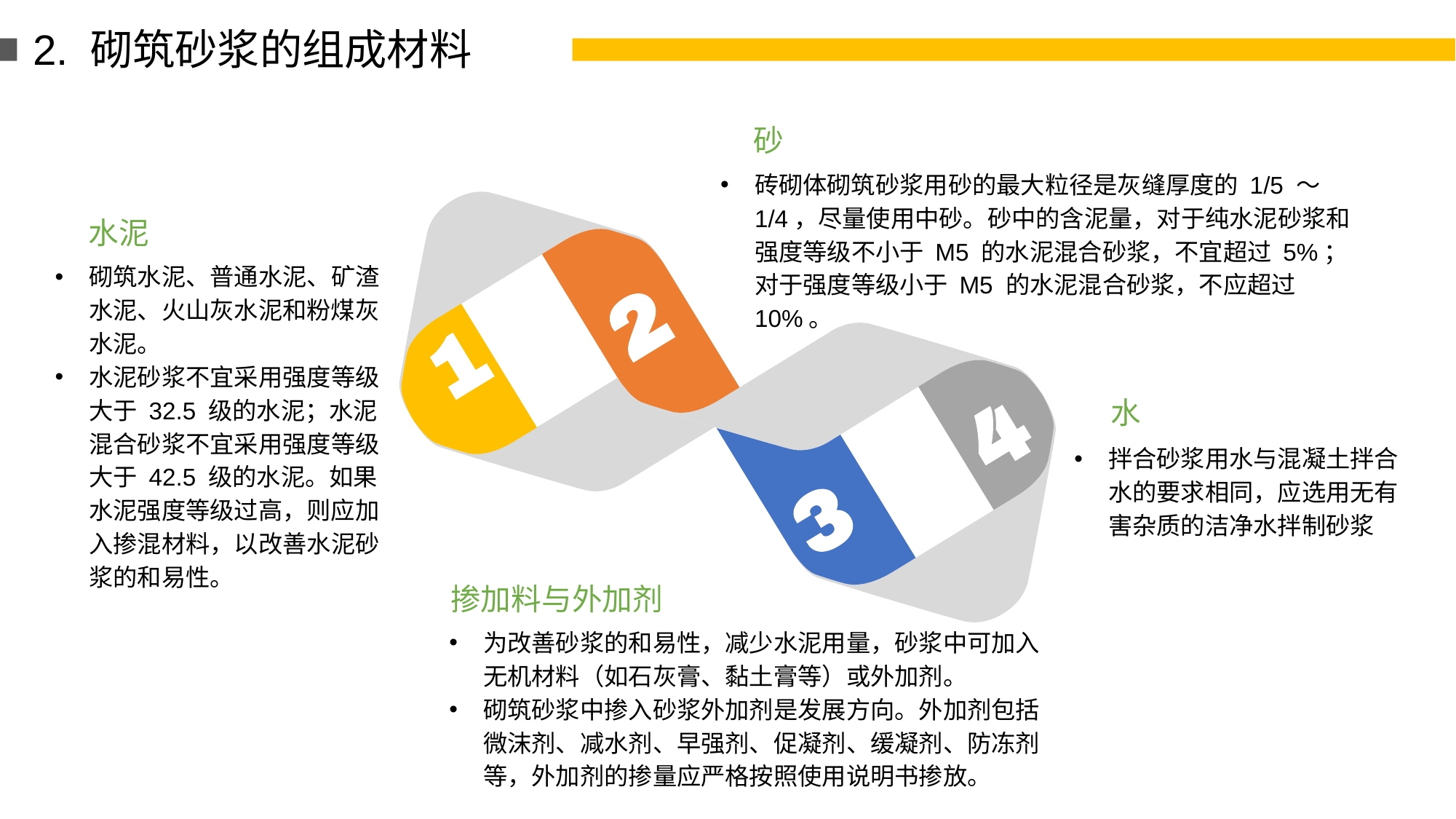

2. 砌筑砂浆的组成材料
砂

砖砌体砌筑砂浆用砂的最大粒径是灰缝厚度的 1/5 ～ 1/4，尽量使用中砂。砂中的含泥量，对于纯水泥砂浆和强度等级不小于 M5 的水泥混合砂浆，不宜超过 5%；对于强度等级小于 M5 的水泥混合砂浆，不应超过 10%。
水泥
砌筑水泥、普通水泥、矿渣水泥、火山灰水泥和粉煤灰水泥。
水泥砂浆不宜采用强度等级大于 32.5 级的水泥；水泥混合砂浆不宜采用强度等级大于 42.5 级的水泥。如果水泥强度等级过高，则应加入掺混材料，以改善水泥砂浆的和易性。
2
1
4
水
拌合砂浆用水与混凝土拌合水的要求相同，应选用无有害杂质的洁净水拌制砂浆
3
掺加料与外加剂
为改善砂浆的和易性，减少水泥用量，砂浆中可加入无机材料（如石灰膏、黏土膏等）或外加剂。
砌筑砂浆中掺入砂浆外加剂是发展方向。外加剂包括微沫剂、减水剂、早强剂、促凝剂、缓凝剂、防冻剂等，外加剂的掺量应严格按照使用说明书掺放。